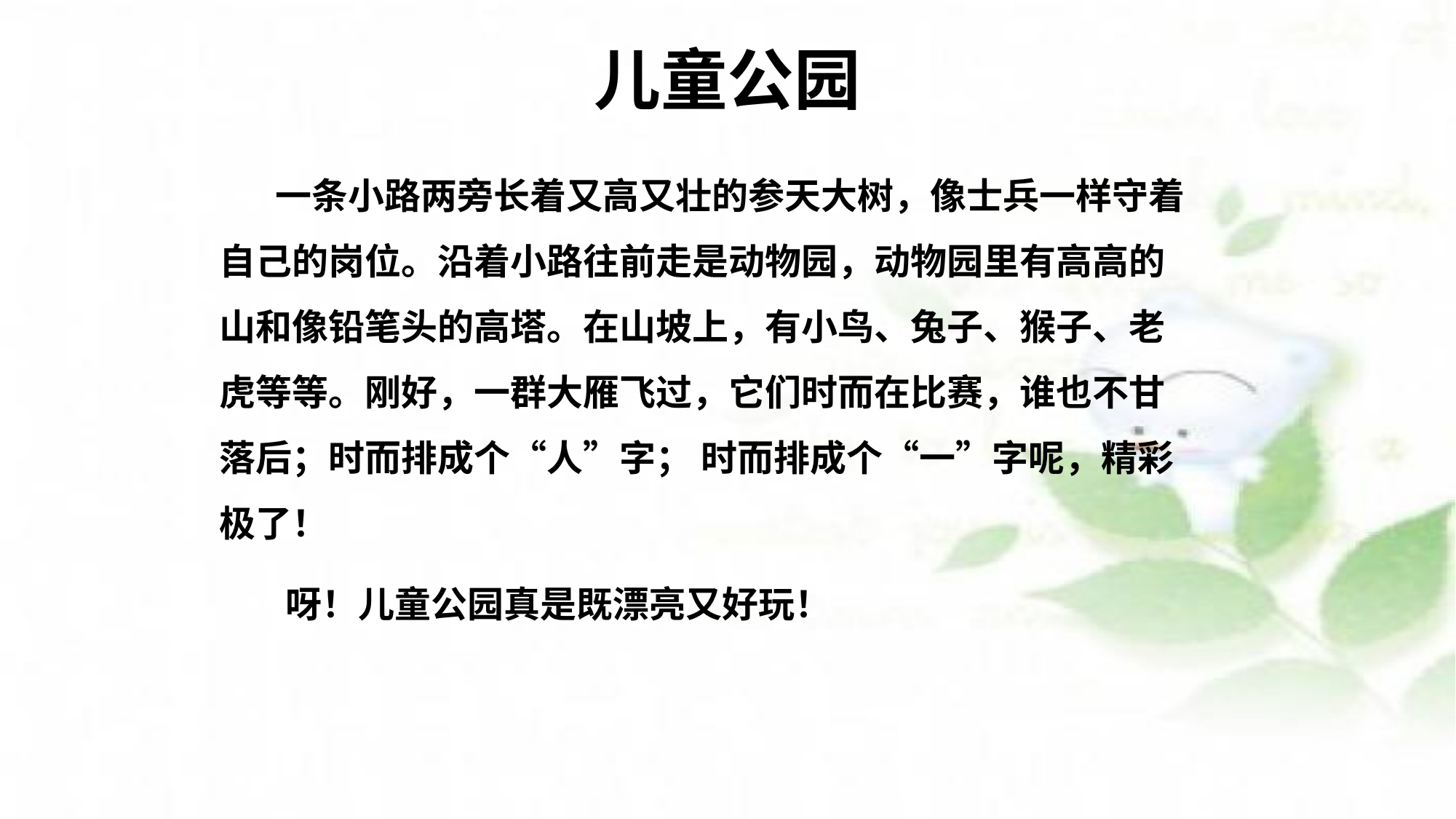

# 儿童公园
       一条小路两旁长着又高又壮的参天大树，像士兵一样守着自己的岗位。沿着小路往前走是动物园，动物园里有高高的山和像铅笔头的高塔。在山坡上，有小鸟、兔子、猴子、老虎等等。刚好，一群大雁飞过，它们时而在比赛，谁也不甘落后；时而排成个“人”字； 时而排成个“一”字呢，精彩极了！
       呀！儿童公园真是既漂亮又好玩！